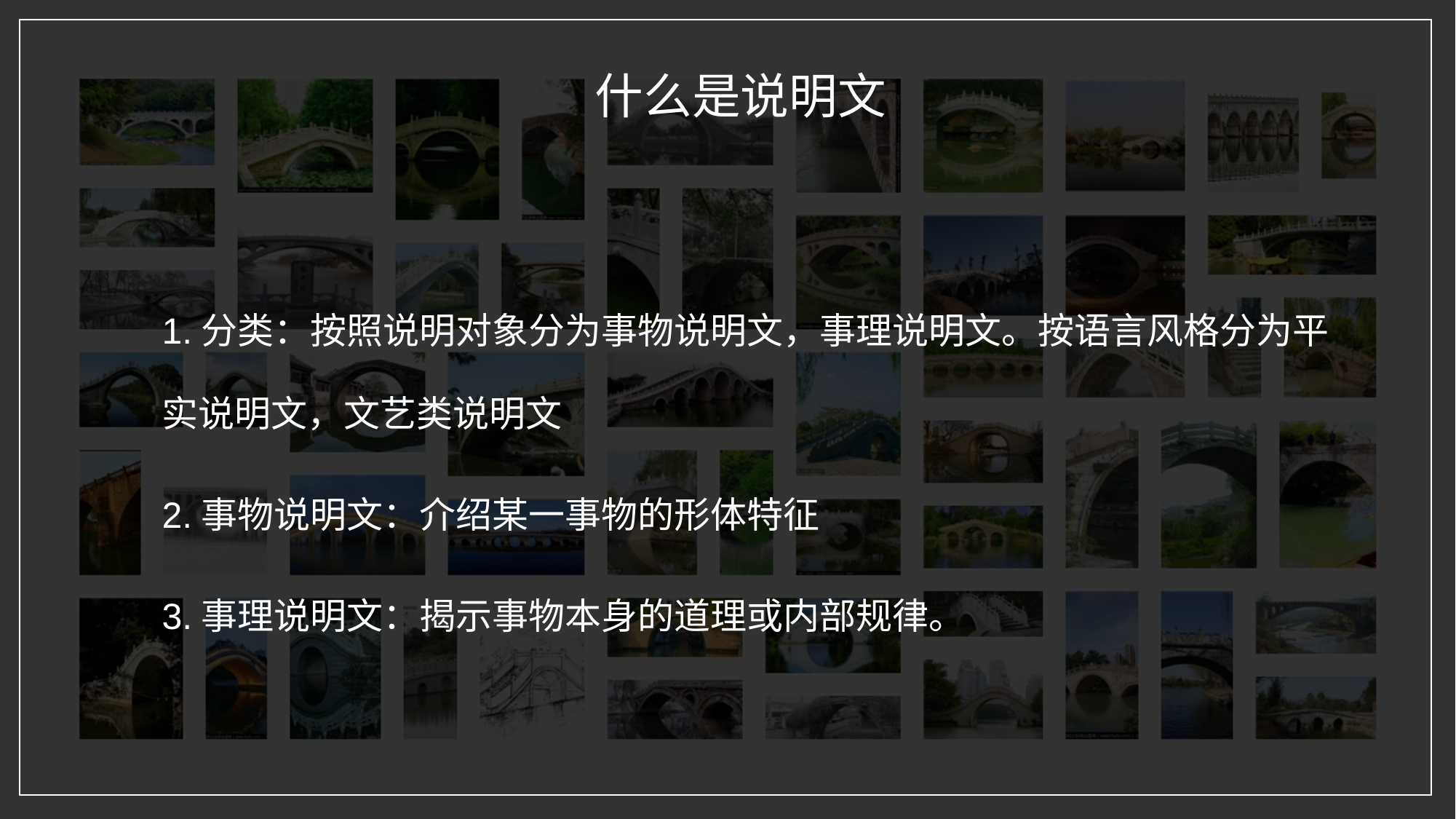

什么是说明文

1.分类：按照说明对象分为事物说明文，事理说明文。按语言风格分为平实说明文，文艺类说明文
2.事物说明文：介绍某一事物的形体特征
3.事理说明文：揭示事物本身的道理或内部规律。